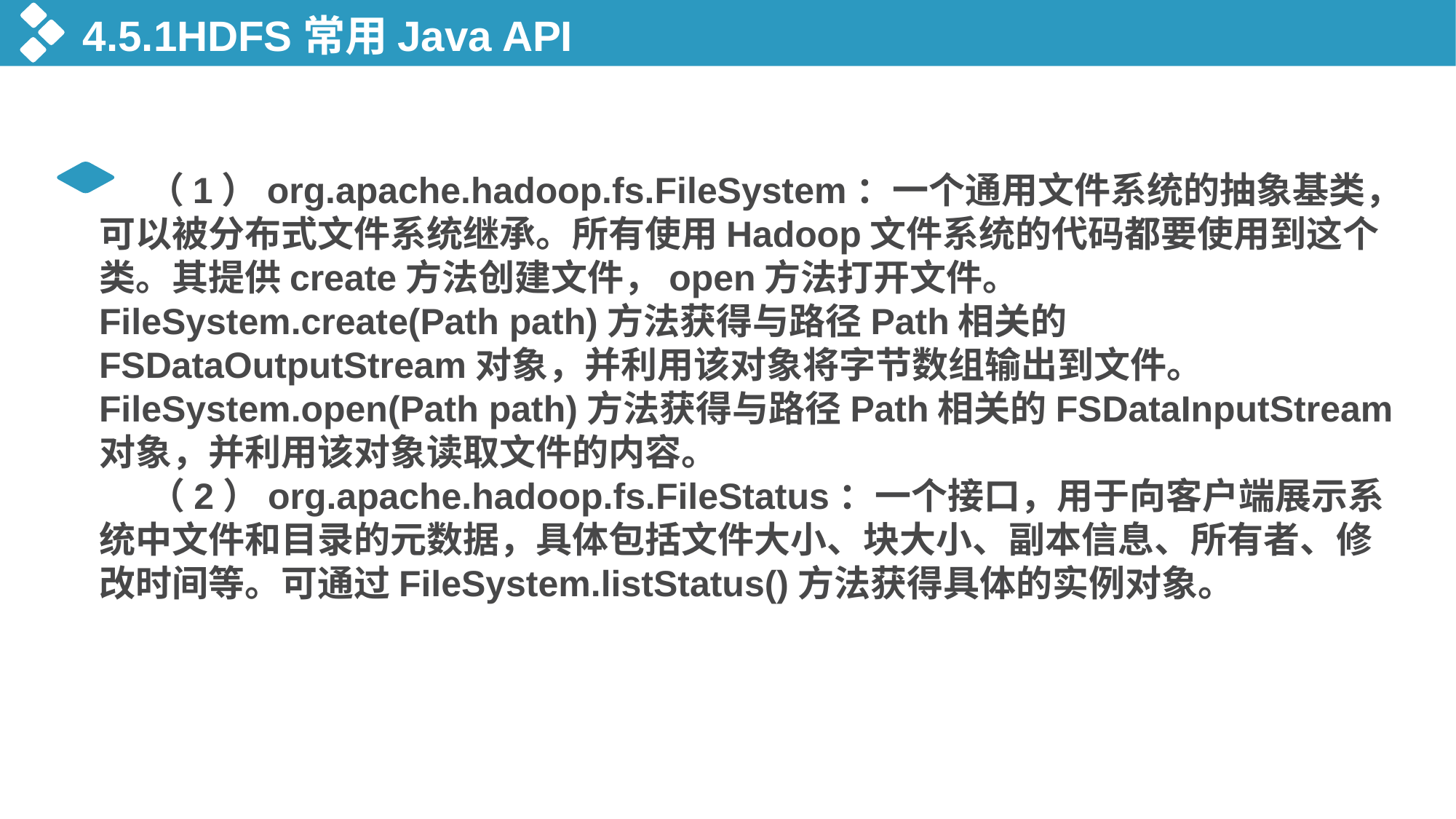

4.5.1HDFS常用Java API

      （1）org.apache.hadoop.fs.FileSystem：一个通用文件系统的抽象基类，可以被分布式文件系统继承。所有使用Hadoop文件系统的代码都要使用到这个类。其提供create方法创建文件，open方法打开文件。
FileSystem.create(Path path)方法获得与路径Path相关的FSDataOutputStream对象，并利用该对象将字节数组输出到文件。
FileSystem.open(Path path)方法获得与路径Path相关的FSDataInputStream对象，并利用该对象读取文件的内容。
     （2）org.apache.hadoop.fs.FileStatus：一个接口，用于向客户端展示系统中文件和目录的元数据，具体包括文件大小、块大小、副本信息、所有者、修改时间等。可通过FileSystem.listStatus()方法获得具体的实例对象。